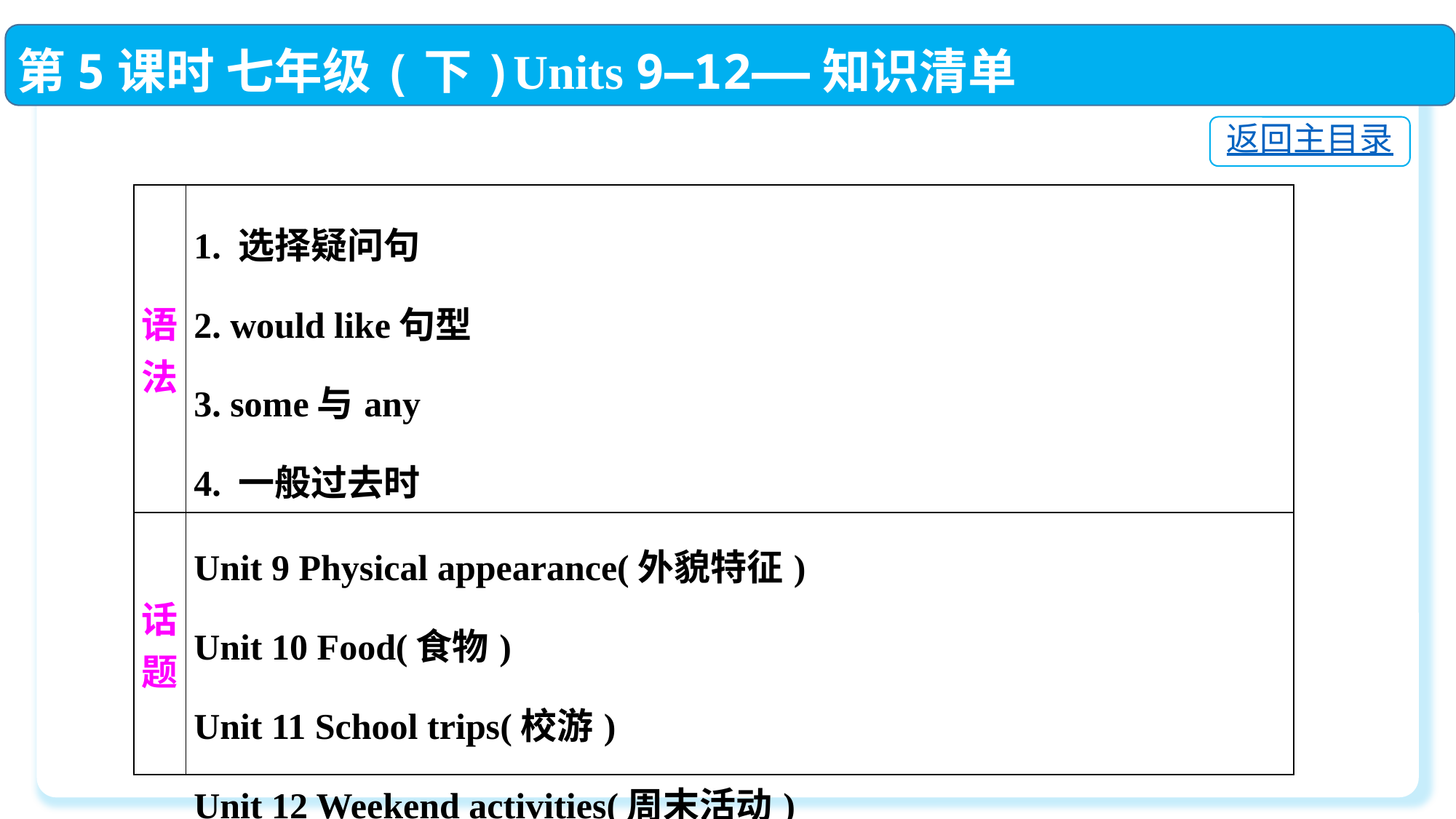

第5课时 七年级(下)Units 9—12——知识清单

返回主目录
| 语法 | 1. 选择疑问句 2. would like句型 3. some与any 4. 一般过去时 |
| --- | --- |
| 话题 | Unit 9 Physical appearance(外貌特征) Unit 10 Food(食物) Unit 11 School trips(校游) Unit 12 Weekend activities(周末活动) |